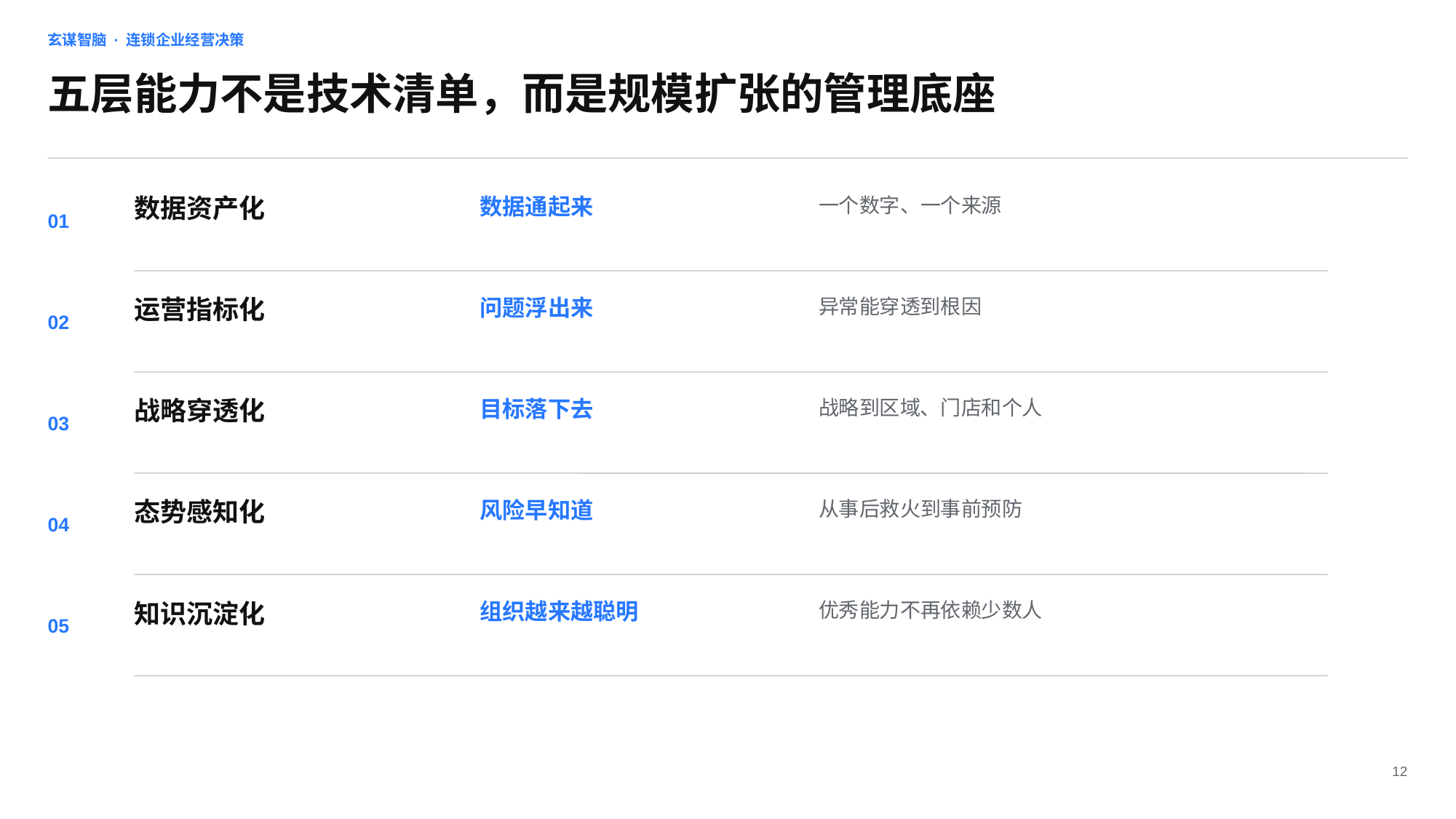

玄谋智脑 · 连锁企业经营决策
五层能力不是技术清单，而是规模扩张的管理底座

数据资产化
数据通起来
一个数字、一个来源
01

运营指标化
问题浮出来
异常能穿透到根因
02

战略穿透化
目标落下去
战略到区域、门店和个人
03

态势感知化
风险早知道
从事后救火到事前预防
04

知识沉淀化
组织越来越聪明
优秀能力不再依赖少数人
05

12